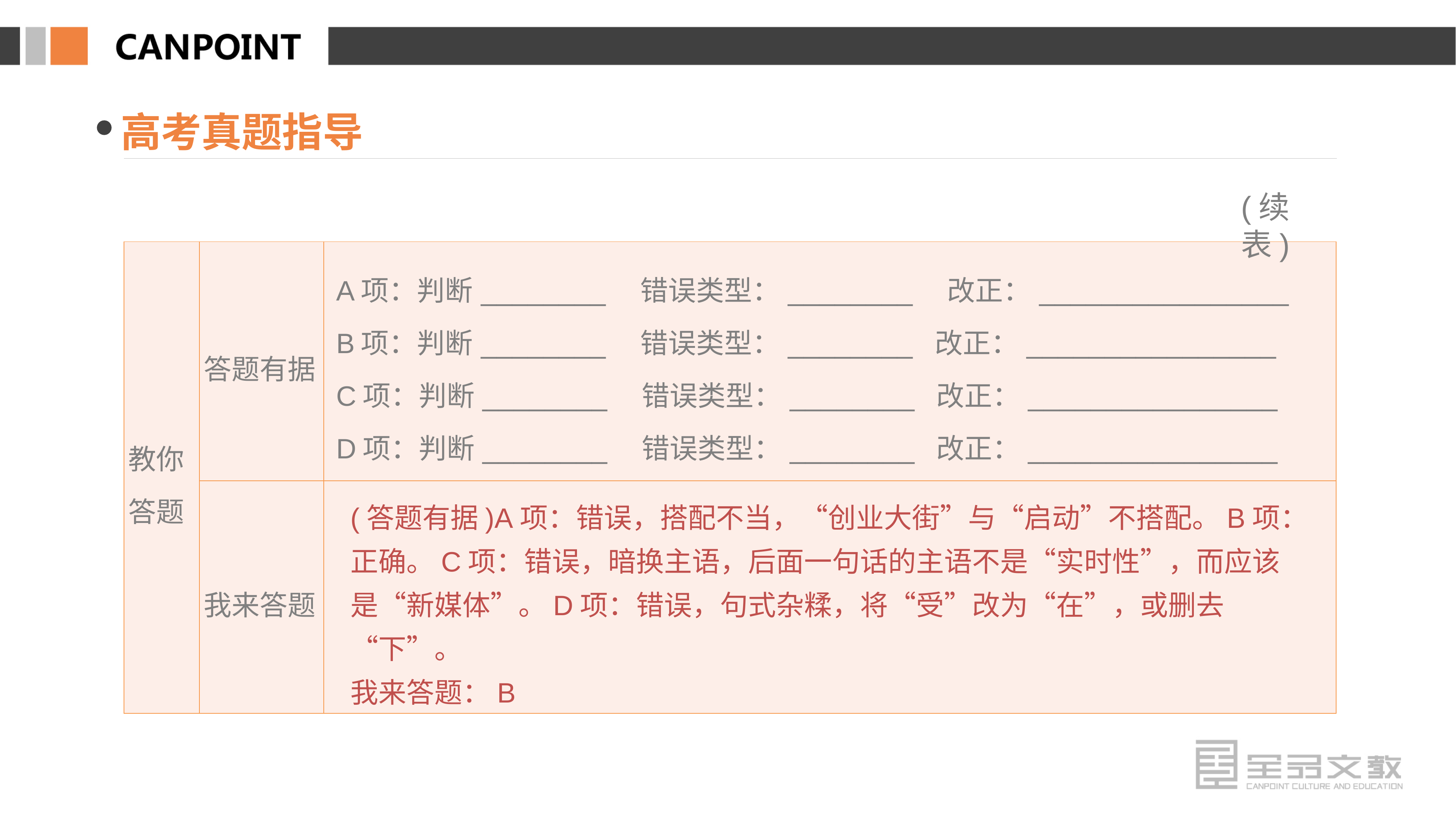

高考真题指导

(续表)
| 教你 答题 | 答题有据 | A项：判断\_\_\_\_\_\_\_\_　错误类型：\_\_\_\_\_\_\_\_　改正：\_\_\_\_\_\_\_\_\_\_\_\_\_\_\_\_ B项：判断\_\_\_\_\_\_\_\_　错误类型：\_\_\_\_\_\_\_\_ 改正：\_\_\_\_\_\_\_\_\_\_\_\_\_\_\_\_ C项：判断\_\_\_\_\_\_\_\_　错误类型：\_\_\_\_\_\_\_\_ 改正：\_\_\_\_\_\_\_\_\_\_\_\_\_\_\_\_ D项：判断\_\_\_\_\_\_\_\_　错误类型：\_\_\_\_\_\_\_\_ 改正：\_\_\_\_\_\_\_\_\_\_\_\_\_\_\_\_ |
| --- | --- | --- |
|  | 我来答题 |  |
(答题有据)A项：错误，搭配不当，“创业大街”与“启动”不搭配。B项：正确。C项：错误，暗换主语，后面一句话的主语不是“实时性”，而应该是“新媒体”。D项：错误，句式杂糅，将“受”改为“在”，或删去“下”。
我来答题：B